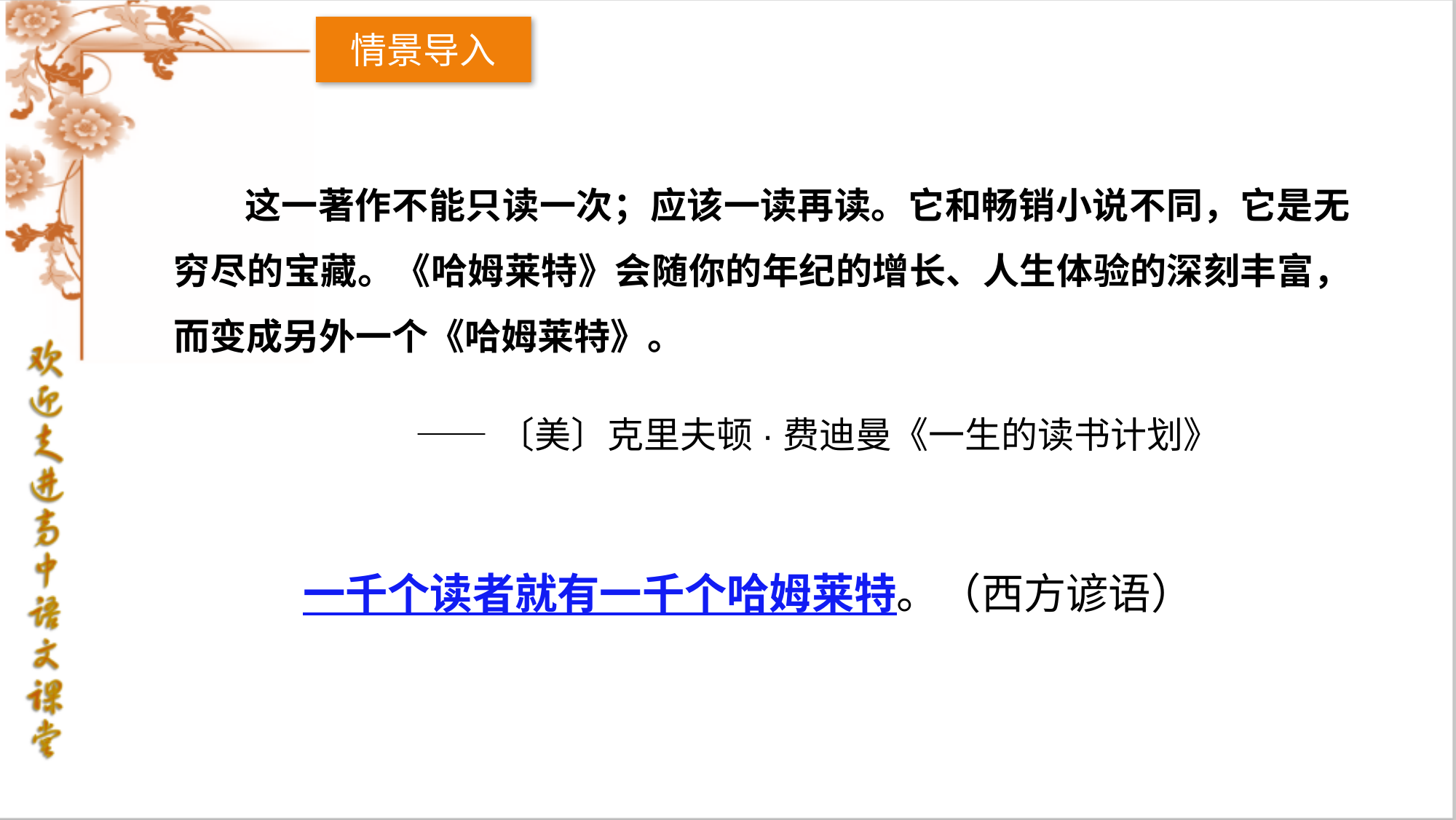

情景导入
               这一著作不能只读一次；应该一读再读。它和畅销小说不同，它是无穷尽的宝藏。《哈姆莱特》会随你的年纪的增长、人生体验的深刻丰富，而变成另外一个《哈姆莱特》。

                                      ——〔美〕克里夫顿·费迪曼《一生的读书计划》

        一千个读者就有一千个哈姆莱特。（西方谚语）